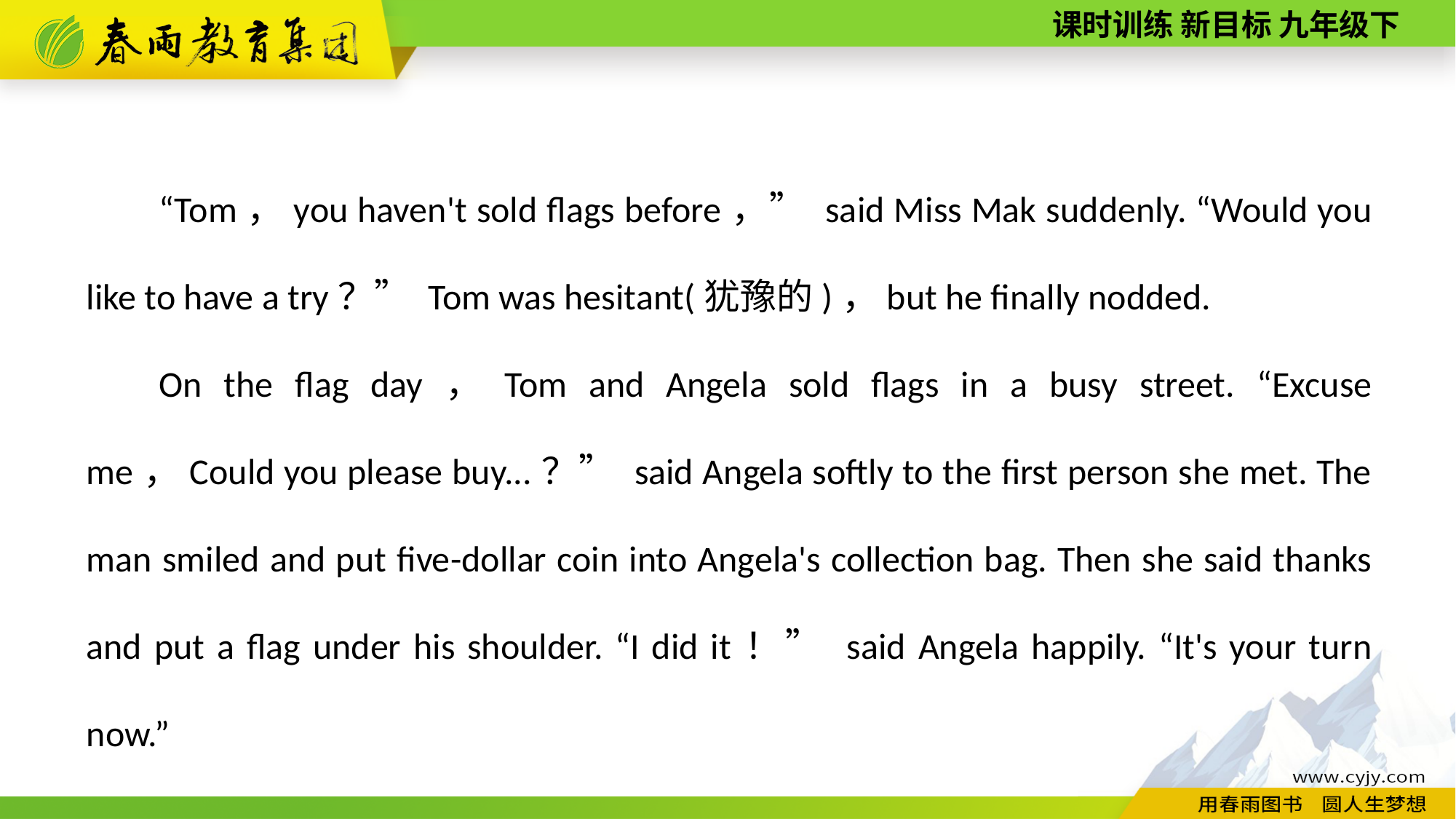

“Tom，you haven't sold flags before，” said Miss Mak suddenly. “Would you like to have a try？” Tom was hesitant(犹豫的)，but he finally nodded.
On the flag day，Tom and Angela sold flags in a busy street. “Ex­cuse me，Could y­o­u pl­ea­se buy...？” said Angela softly to the first person she met. The man smiled and put five­-dollar coin into Angela's collection bag. Then she said thanks and put a flag under his shoulder. “I did it！” said Angela happily. “It's your turn now.”